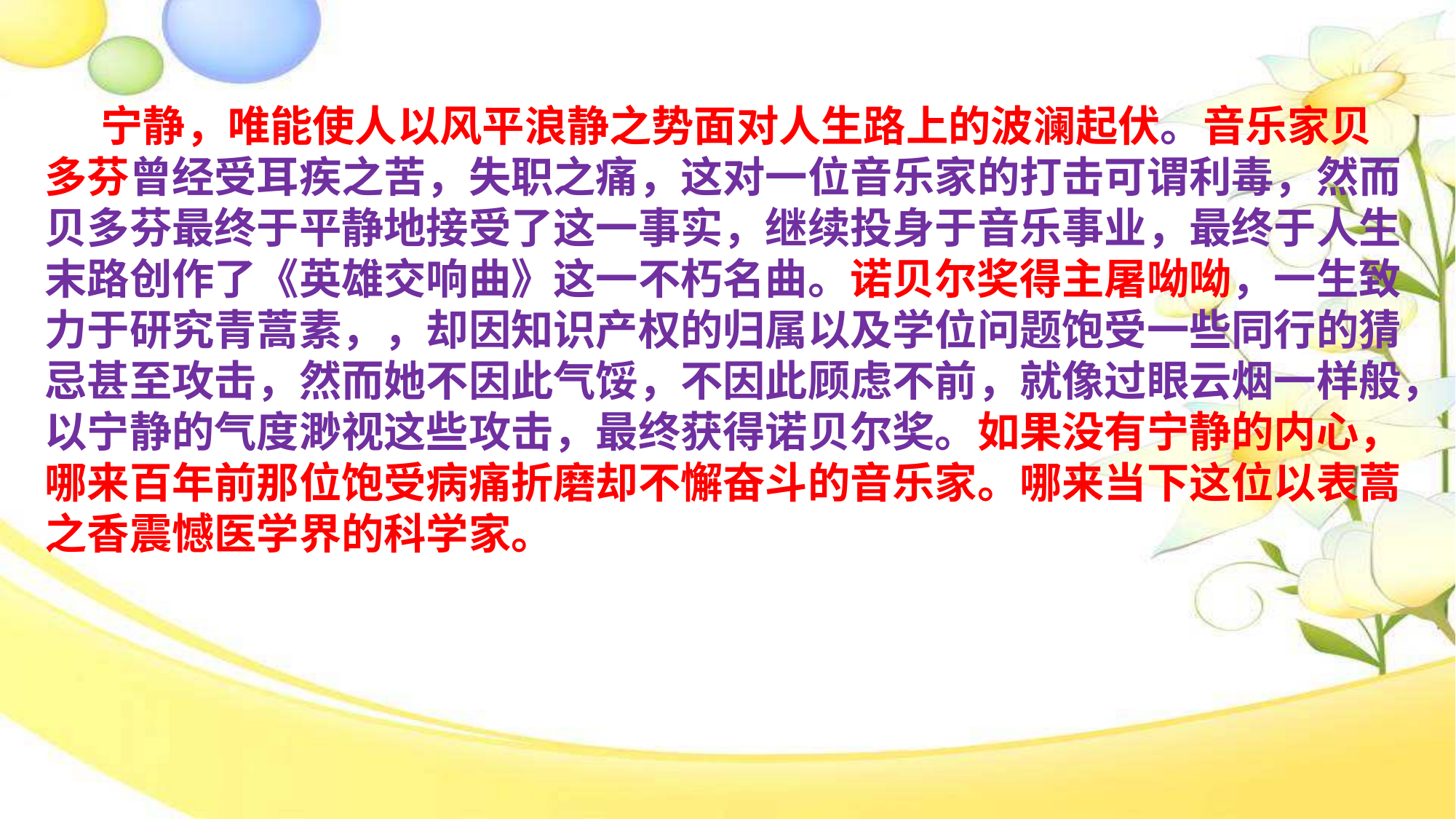

宁静，唯能使人以风平浪静之势面对人生路上的波澜起伏。音乐家贝多芬曾经受耳疾之苦，失职之痛，这对一位音乐家的打击可谓利毒，然而贝多芬最终于平静地接受了这一事实，继续投身于音乐事业，最终于人生末路创作了《英雄交响曲》这一不朽名曲。诺贝尔奖得主屠呦呦，一生致力于研究青蒿素，，却因知识产权的归属以及学位问题饱受一些同行的猜忌甚至攻击，然而她不因此气馁，不因此顾虑不前，就像过眼云烟一样般，以宁静的气度渺视这些攻击，最终获得诺贝尔奖。如果没有宁静的内心，哪来百年前那位饱受病痛折磨却不懈奋斗的音乐家。哪来当下这位以表蒿之香震憾医学界的科学家。